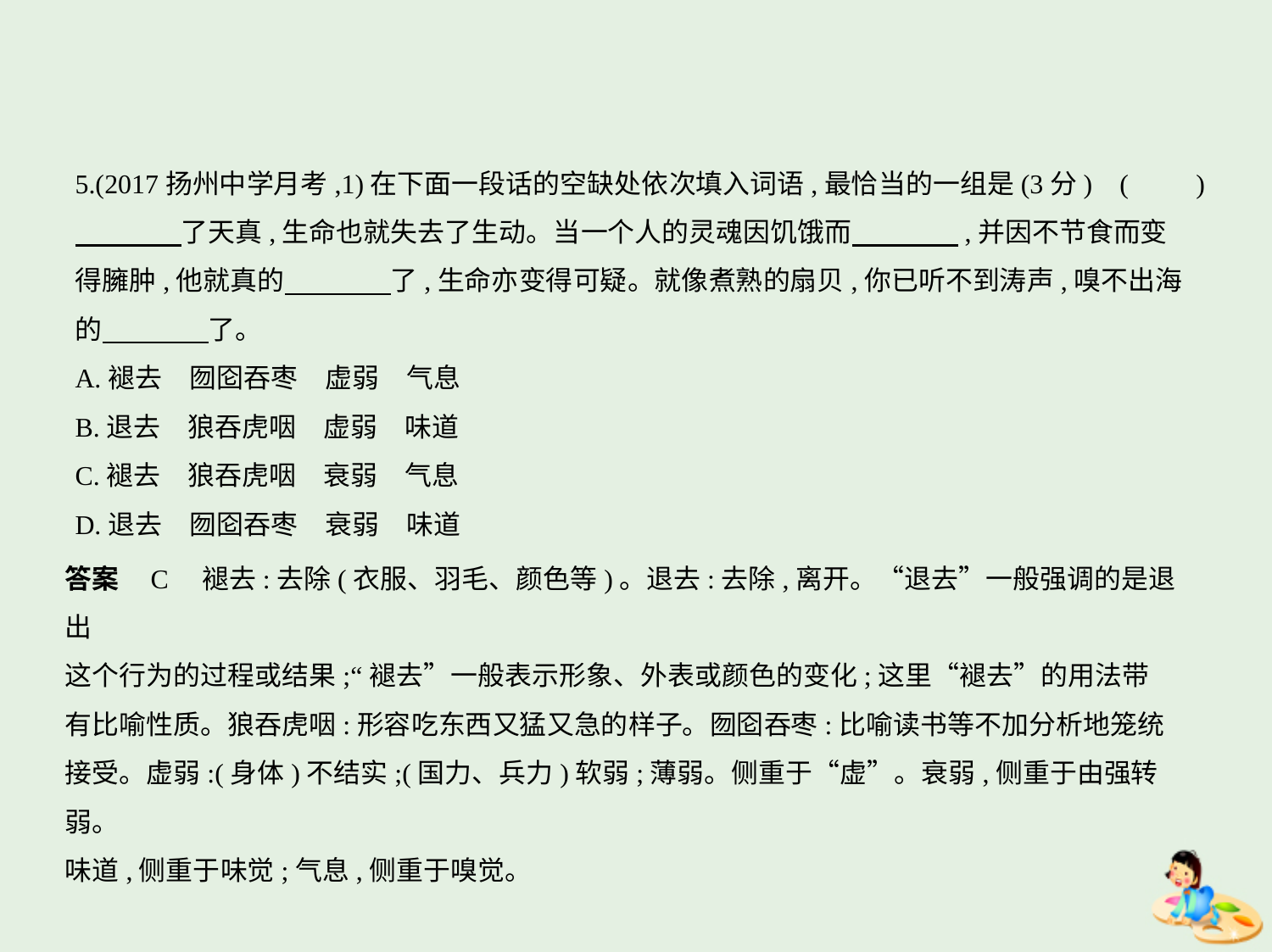

5.(2017扬州中学月考,1)在下面一段话的空缺处依次填入词语,最恰当的一组是(3分) (　　)
　　　    了天真,生命也就失去了生动。当一个人的灵魂因饥饿而　　　    ,并因不节食而变
得臃肿,他就真的　　　    了,生命亦变得可疑。就像煮熟的扇贝,你已听不到涛声,嗅不出海
的　　　    了。
A.褪去　囫囵吞枣　虚弱　气息
B.退去　狼吞虎咽　虚弱　味道
C.褪去　狼吞虎咽　衰弱　气息
D.退去　囫囵吞枣　衰弱　味道
答案    C　褪去:去除(衣服、羽毛、颜色等)。退去:去除,离开。“退去”一般强调的是退出
这个行为的过程或结果;“褪去”一般表示形象、外表或颜色的变化;这里“褪去”的用法带
有比喻性质。狼吞虎咽:形容吃东西又猛又急的样子。囫囵吞枣:比喻读书等不加分析地笼统
接受。虚弱:(身体)不结实;(国力、兵力)软弱;薄弱。侧重于“虚”。衰弱,侧重于由强转弱。
味道,侧重于味觉;气息,侧重于嗅觉。